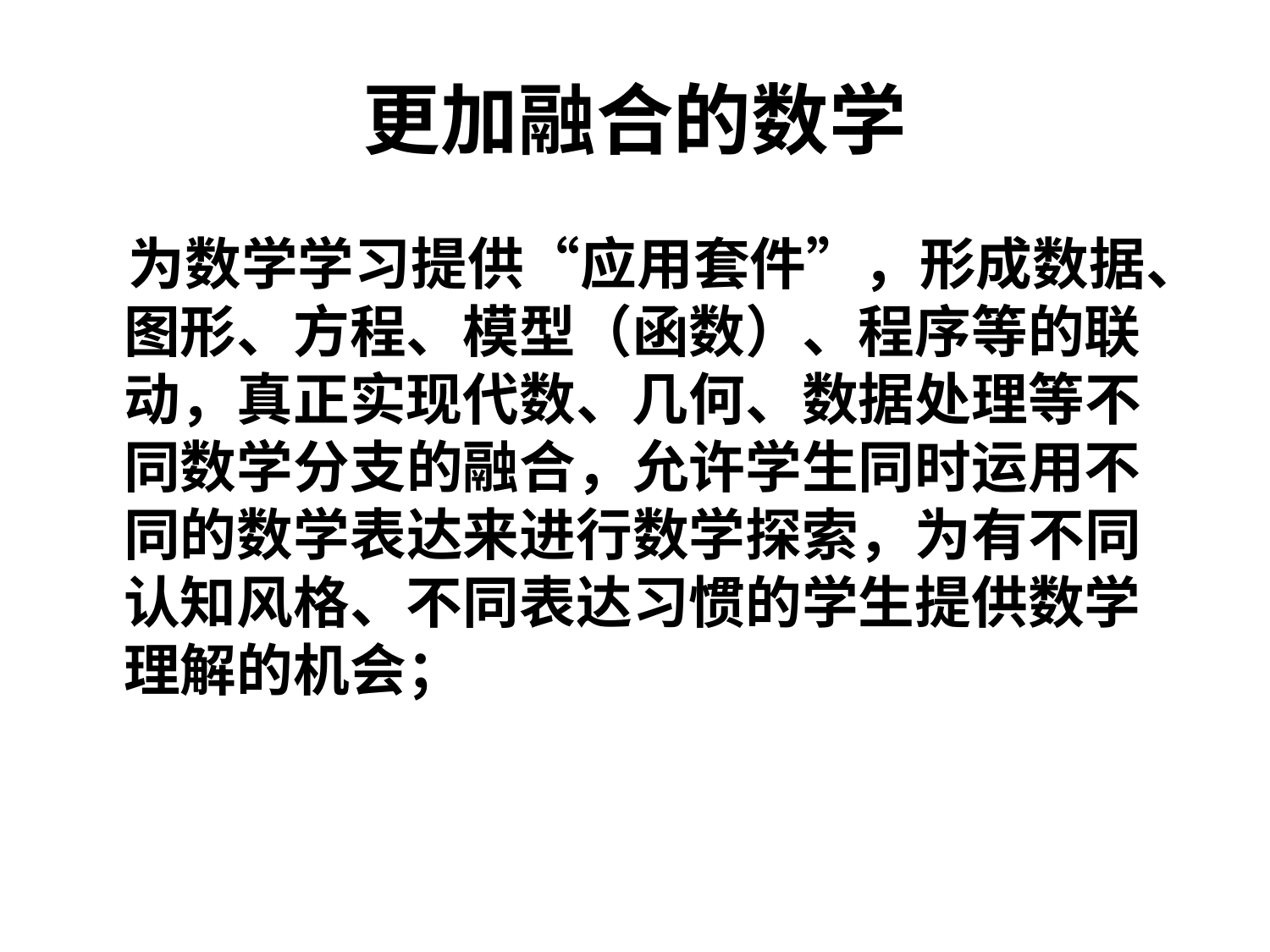

# 更加融合的数学
   为数学学习提供“应用套件”，形成数据、图形、方程、模型（函数）、程序等的联动，真正实现代数、几何、数据处理等不同数学分支的融合，允许学生同时运用不同的数学表达来进行数学探索，为有不同认知风格、不同表达习惯的学生提供数学理解的机会；